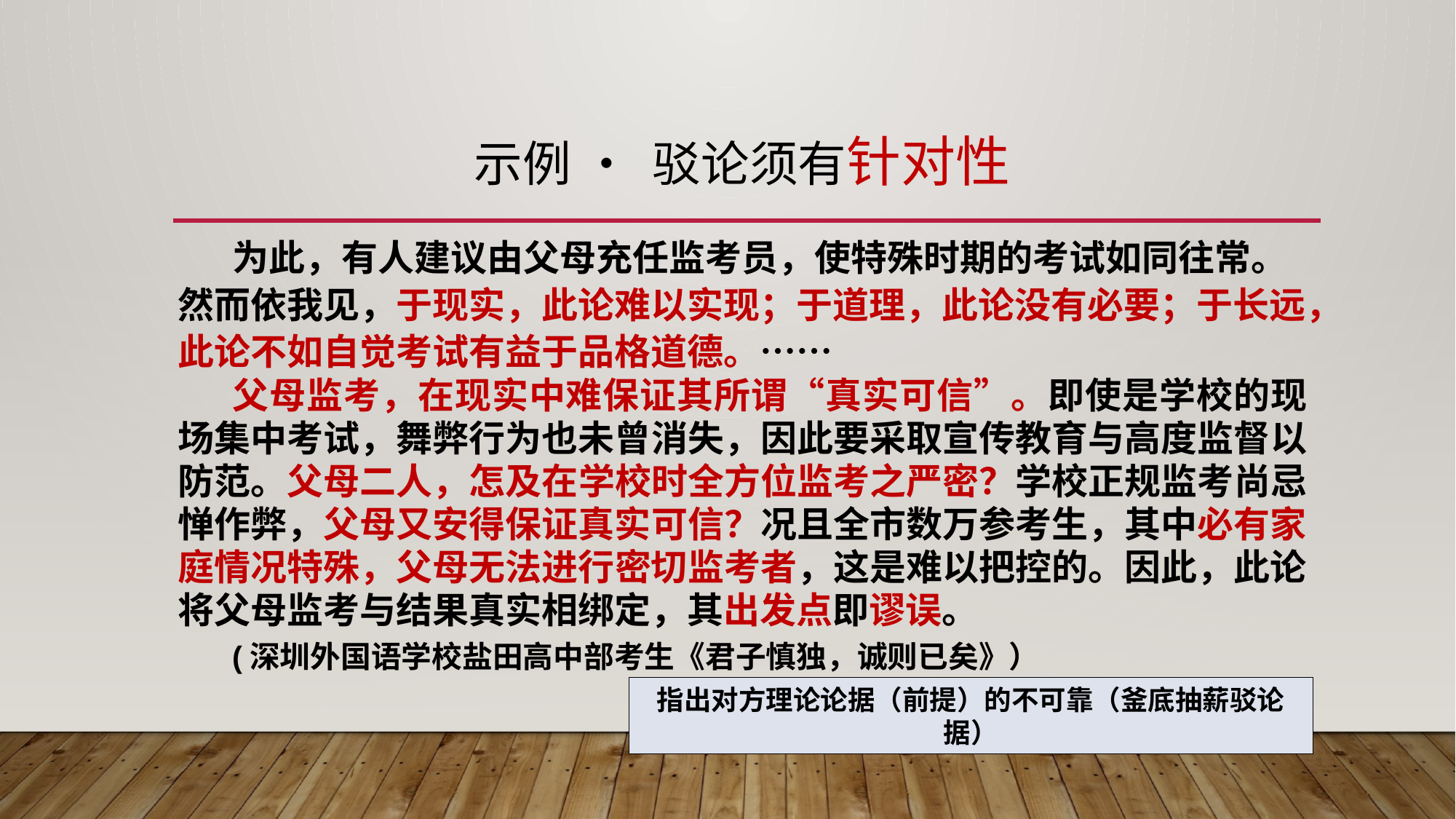

# 示例 •  驳论须有针对性
为此，有人建议由父母充任监考员，使特殊时期的考试如同往常。然而依我见，于现实，此论难以实现；于道理，此论没有必要；于长远，此论不如自觉考试有益于品格道德。……
父母监考，在现实中难保证其所谓“真实可信”。即使是学校的现场集中考试，舞弊行为也未曾消失，因此要采取宣传教育与高度监督以防范。父母二人，怎及在学校时全方位监考之严密？学校正规监考尚忌惮作弊，父母又安得保证真实可信？况且全市数万参考生，其中必有家庭情况特殊，父母无法进行密切监考者，这是难以把控的。因此，此论将父母监考与结果真实相绑定，其出发点即谬误。
(深圳外国语学校盐田高中部考生《君子慎独，诚则已矣》）
指出对方理论论据（前提）的不可靠（釜底抽薪驳论据）